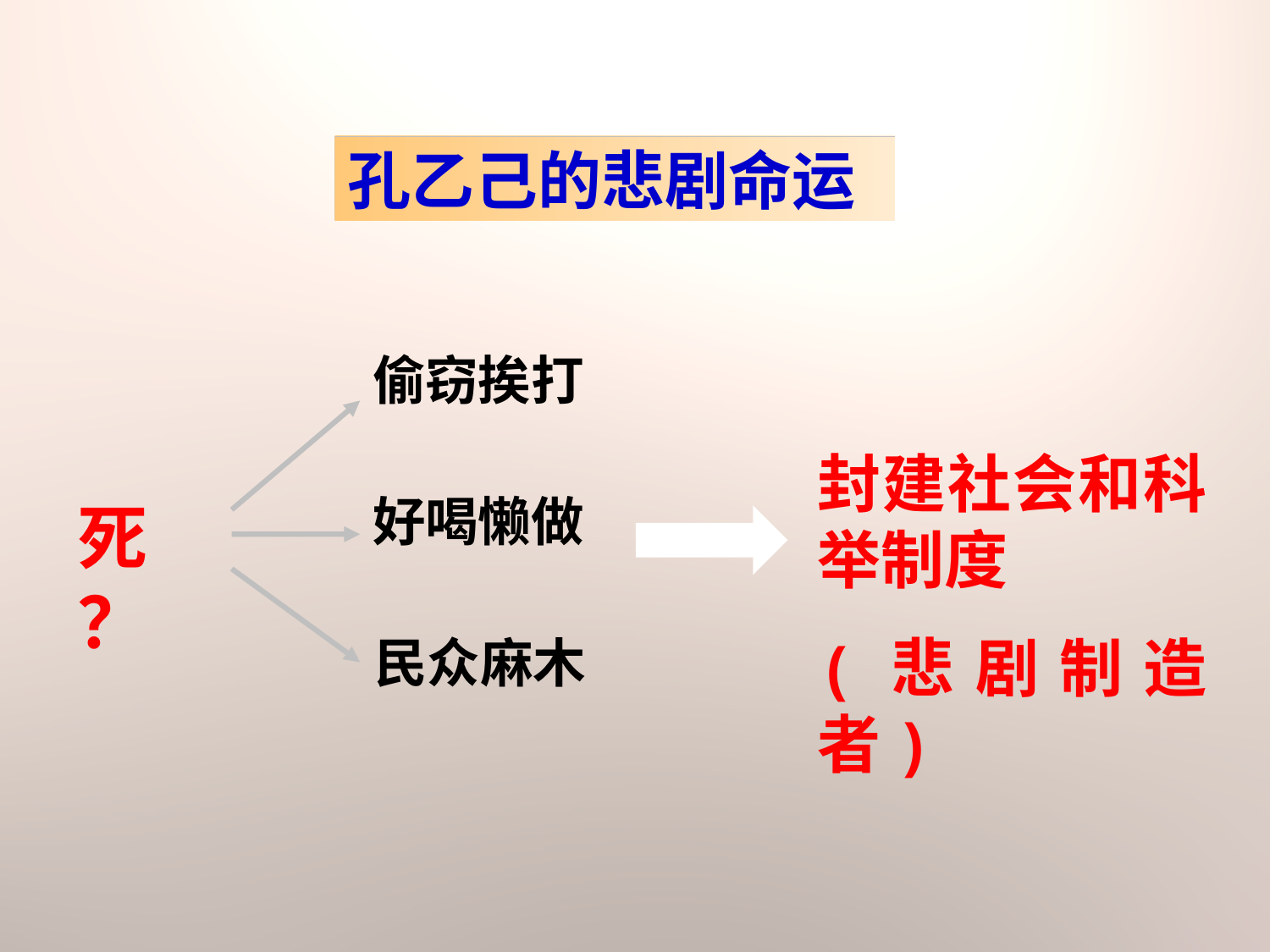

孔乙己的悲剧命运
偷窃挨打

封建社会和科举制度
(悲剧制造者)
好喝懒做
死？

民众麻木